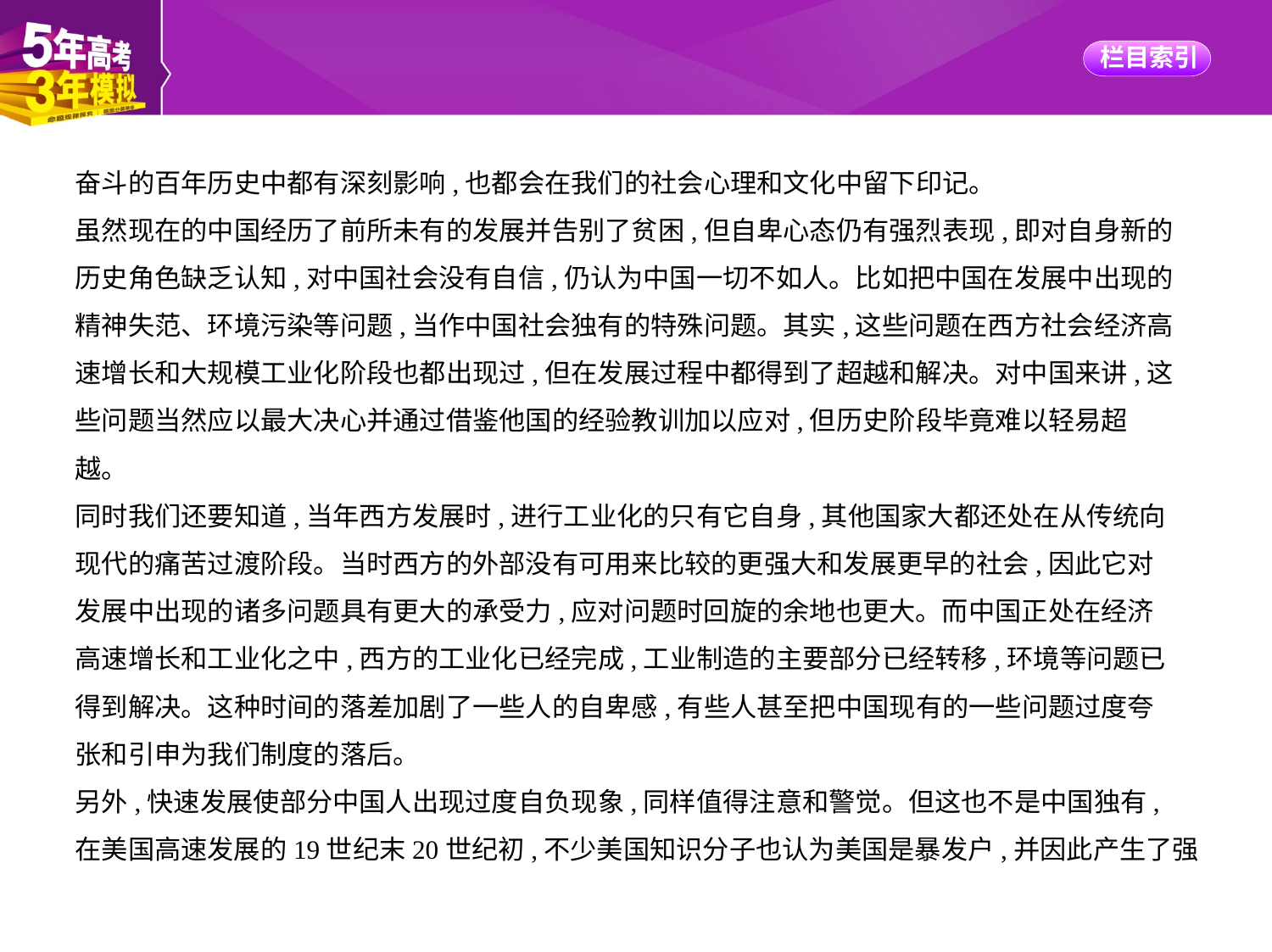

奋斗的百年历史中都有深刻影响,也都会在我们的社会心理和文化中留下印记。
虽然现在的中国经历了前所未有的发展并告别了贫困,但自卑心态仍有强烈表现,即对自身新的
历史角色缺乏认知,对中国社会没有自信,仍认为中国一切不如人。比如把中国在发展中出现的
精神失范、环境污染等问题,当作中国社会独有的特殊问题。其实,这些问题在西方社会经济高
速增长和大规模工业化阶段也都出现过,但在发展过程中都得到了超越和解决。对中国来讲,这
些问题当然应以最大决心并通过借鉴他国的经验教训加以应对,但历史阶段毕竟难以轻易超
越。
同时我们还要知道,当年西方发展时,进行工业化的只有它自身,其他国家大都还处在从传统向
现代的痛苦过渡阶段。当时西方的外部没有可用来比较的更强大和发展更早的社会,因此它对
发展中出现的诸多问题具有更大的承受力,应对问题时回旋的余地也更大。而中国正处在经济
高速增长和工业化之中,西方的工业化已经完成,工业制造的主要部分已经转移,环境等问题已
得到解决。这种时间的落差加剧了一些人的自卑感,有些人甚至把中国现有的一些问题过度夸
张和引申为我们制度的落后。
另外,快速发展使部分中国人出现过度自负现象,同样值得注意和警觉。但这也不是中国独有,
在美国高速发展的19世纪末20世纪初,不少美国知识分子也认为美国是暴发户,并因此产生了强